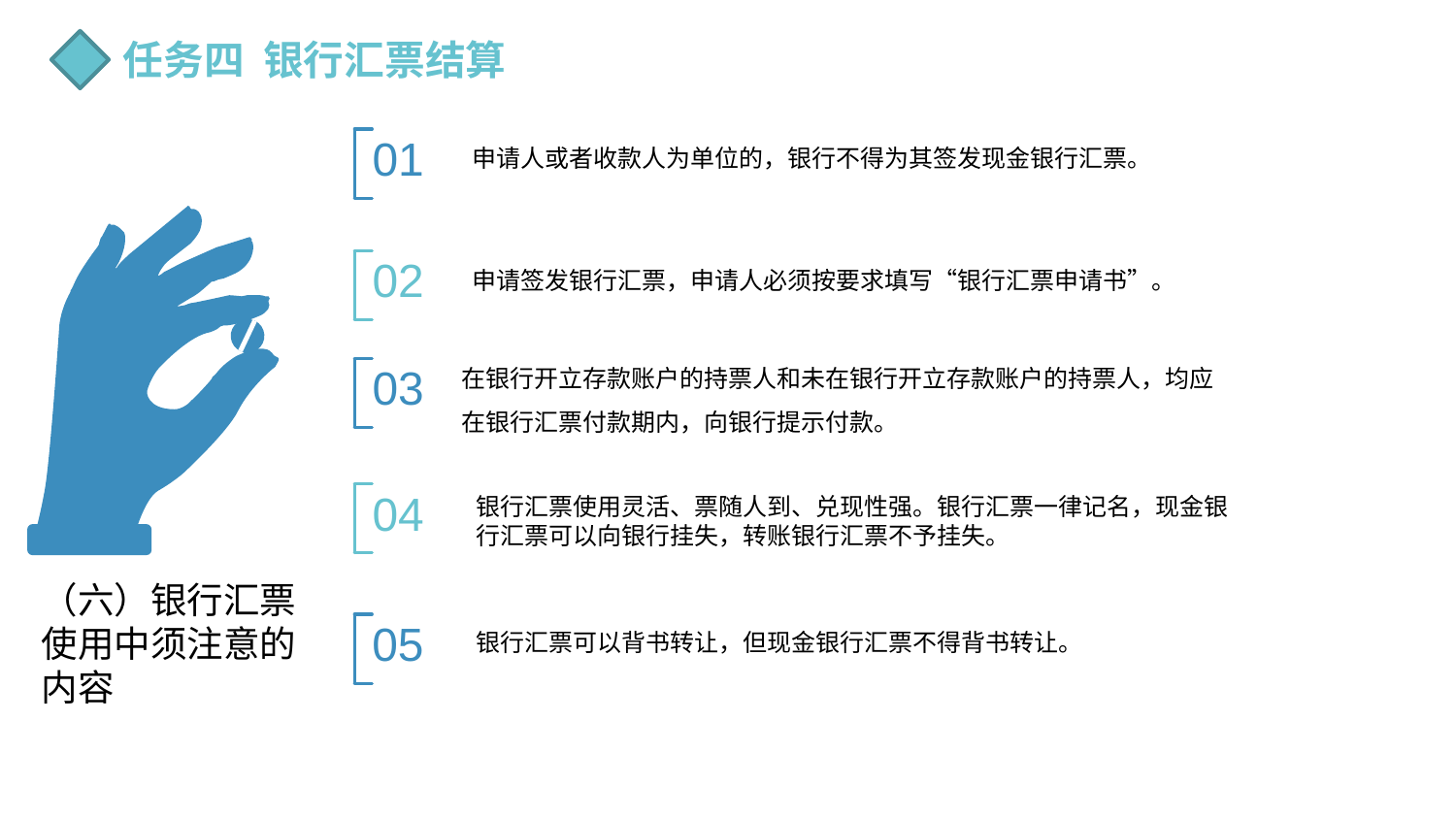

任务四  银行汇票结算

01
申请人或者收款人为单位的，银行不得为其签发现金银行汇票。

02
申请签发银行汇票，申请人必须按要求填写“银行汇票申请书”。

在银行开立存款账户的持票人和未在银行开立存款账户的持票人，均应
在银行汇票付款期内，向银行提示付款。
03
04
银行汇票使用灵活、票随人到、兑现性强。银行汇票一律记名，现金银
行汇票可以向银行挂失，转账银行汇票不予挂失。
（六）银行汇票使用中须注意的内容
05
银行汇票可以背书转让，但现金银行汇票不得背书转让。